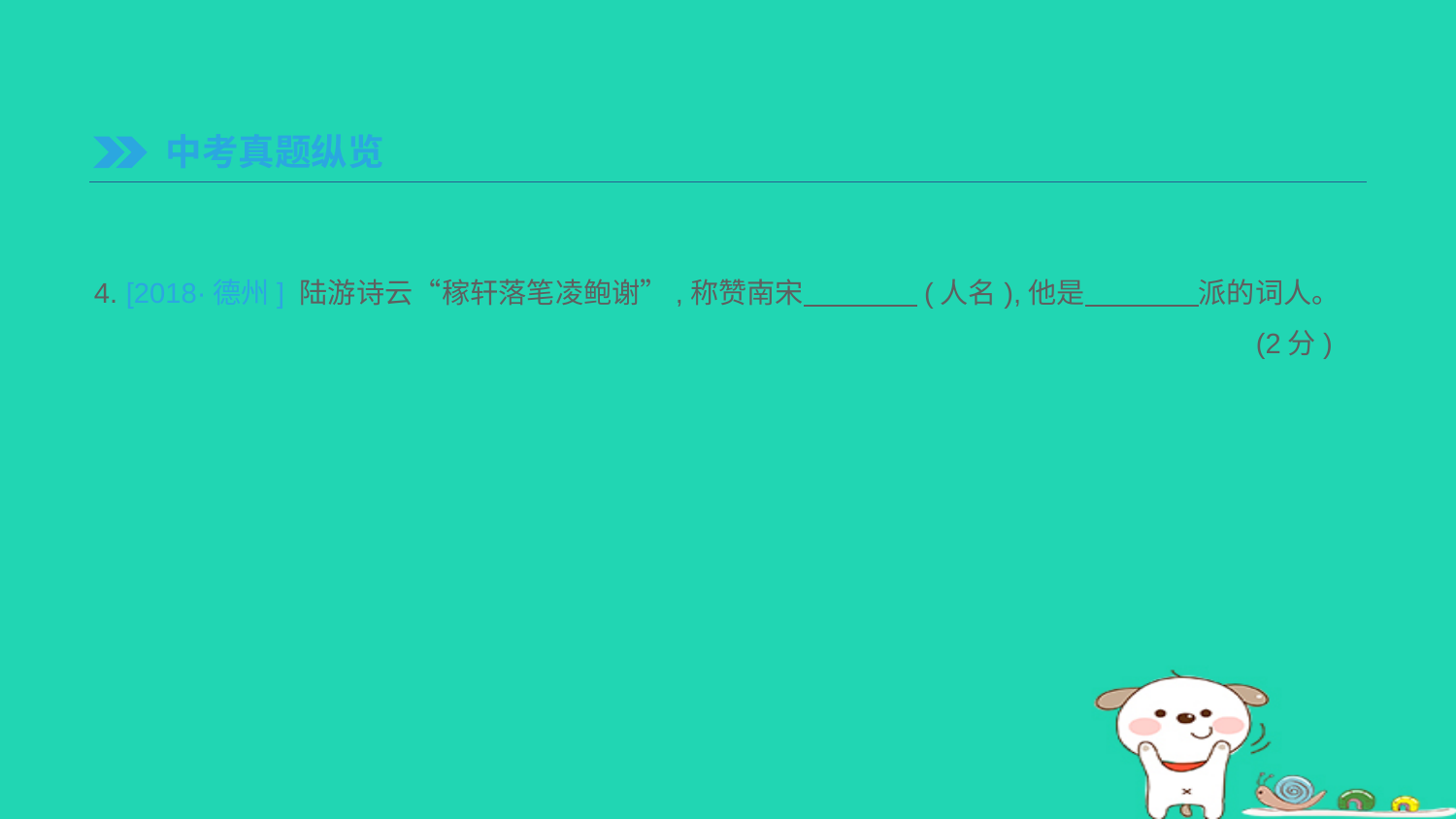

中考真题纵览

4. [2018·德州] 陆游诗云“稼轩落笔凌鲍谢”,称赞南宋　　　　(人名),他是　　　　派的词人。	(2分)